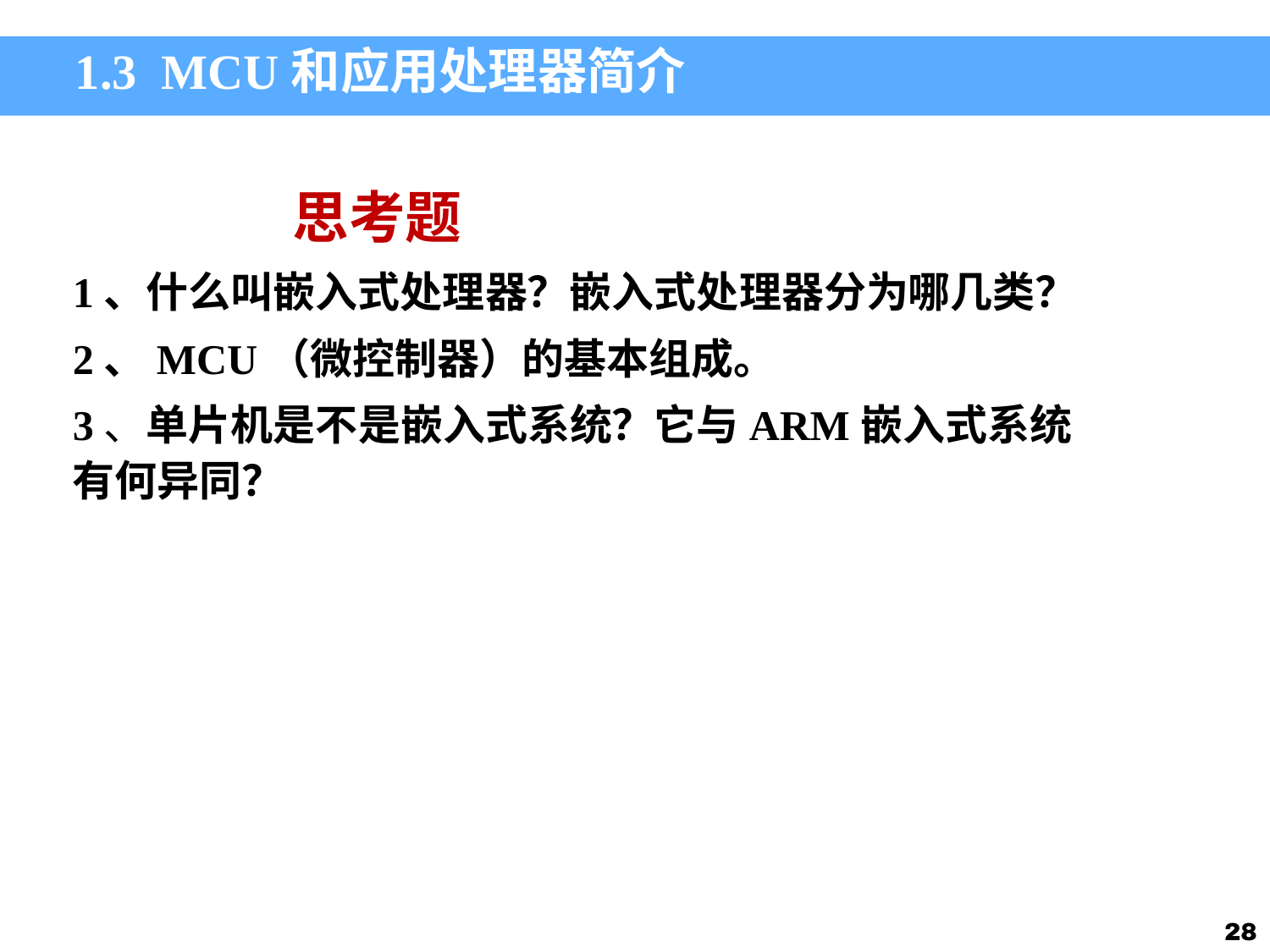

1.3  MCU和应用处理器简介
                      思考题
1、什么叫嵌入式处理器？嵌入式处理器分为哪几类？
2、MCU（微控制器）的基本组成。
3、单片机是不是嵌入式系统？它与ARM嵌入式系统有何异同？
28